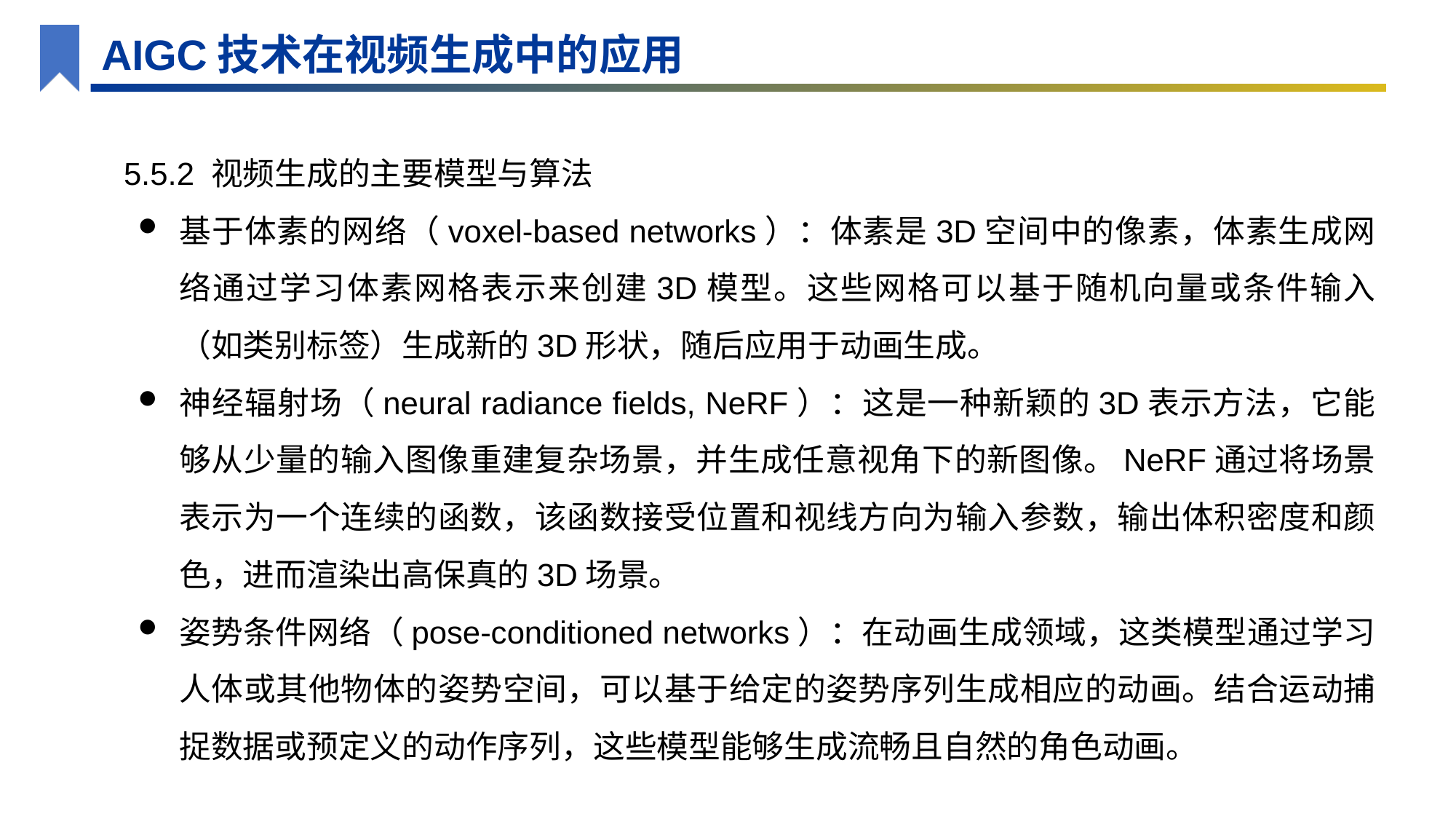

AIGC技术在视频生成中的应用
5.5.2 视频生成的主要模型与算法
基于体素的网络（voxel-based networks）：体素是3D空间中的像素，体素生成网络通过学习体素网格表示来创建3D模型。这些网格可以基于随机向量或条件输入（如类别标签）生成新的3D形状，随后应用于动画生成。
神经辐射场（neural radiance fields, NeRF）：这是一种新颖的3D表示方法，它能够从少量的输入图像重建复杂场景，并生成任意视角下的新图像。NeRF通过将场景表示为一个连续的函数，该函数接受位置和视线方向为输入参数，输出体积密度和颜色，进而渲染出高保真的3D场景。
姿势条件网络（pose-conditioned networks）：在动画生成领域，这类模型通过学习人体或其他物体的姿势空间，可以基于给定的姿势序列生成相应的动画。结合运动捕捉数据或预定义的动作序列，这些模型能够生成流畅且自然的角色动画。